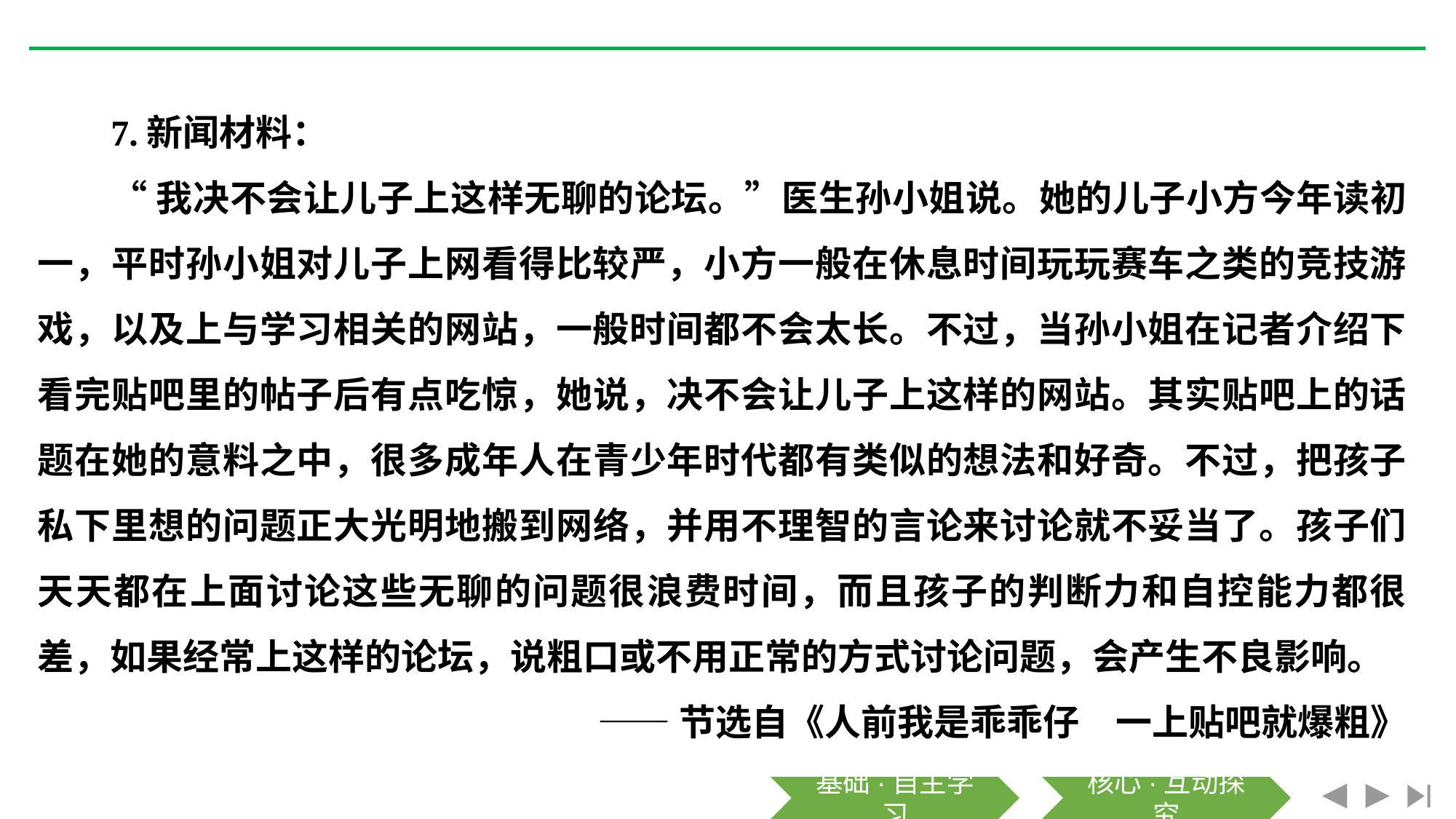

7.新闻材料：
“我决不会让儿子上这样无聊的论坛。”医生孙小姐说。她的儿子小方今年读初一，平时孙小姐对儿子上网看得比较严，小方一般在休息时间玩玩赛车之类的竞技游戏，以及上与学习相关的网站，一般时间都不会太长。不过，当孙小姐在记者介绍下看完贴吧里的帖子后有点吃惊，她说，决不会让儿子上这样的网站。其实贴吧上的话题在她的意料之中，很多成年人在青少年时代都有类似的想法和好奇。不过，把孩子私下里想的问题正大光明地搬到网络，并用不理智的言论来讨论就不妥当了。孩子们天天都在上面讨论这些无聊的问题很浪费时间，而且孩子的判断力和自控能力都很差，如果经常上这样的论坛，说粗口或不用正常的方式讨论问题，会产生不良影响。
——节选自《人前我是乖乖仔　一上贴吧就爆粗》